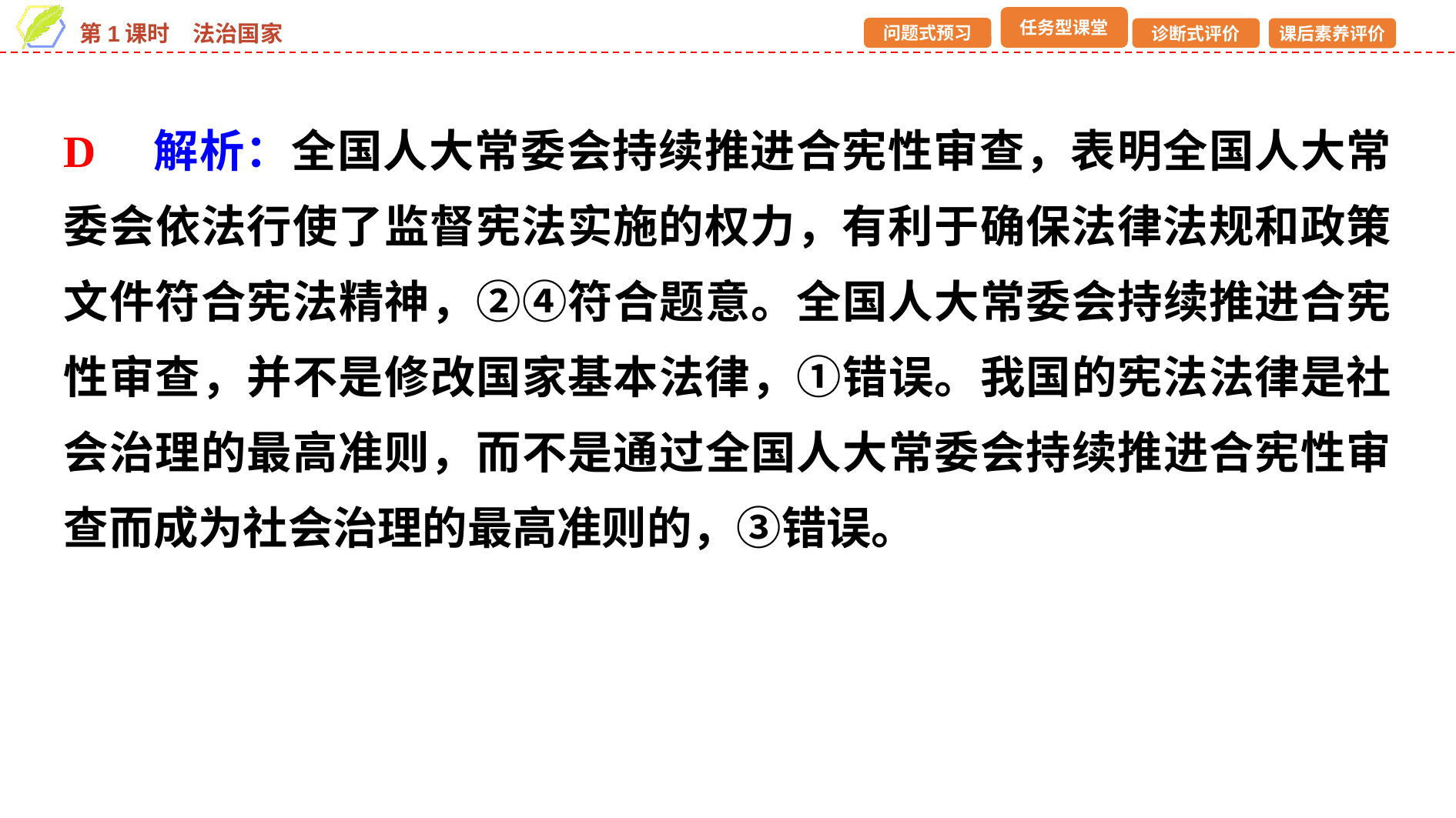

D　解析：全国人大常委会持续推进合宪性审查，表明全国人大常委会依法行使了监督宪法实施的权力，有利于确保法律法规和政策文件符合宪法精神，②④符合题意。全国人大常委会持续推进合宪性审查，并不是修改国家基本法律，①错误。我国的宪法法律是社会治理的最高准则，而不是通过全国人大常委会持续推进合宪性审查而成为社会治理的最高准则的，③错误。